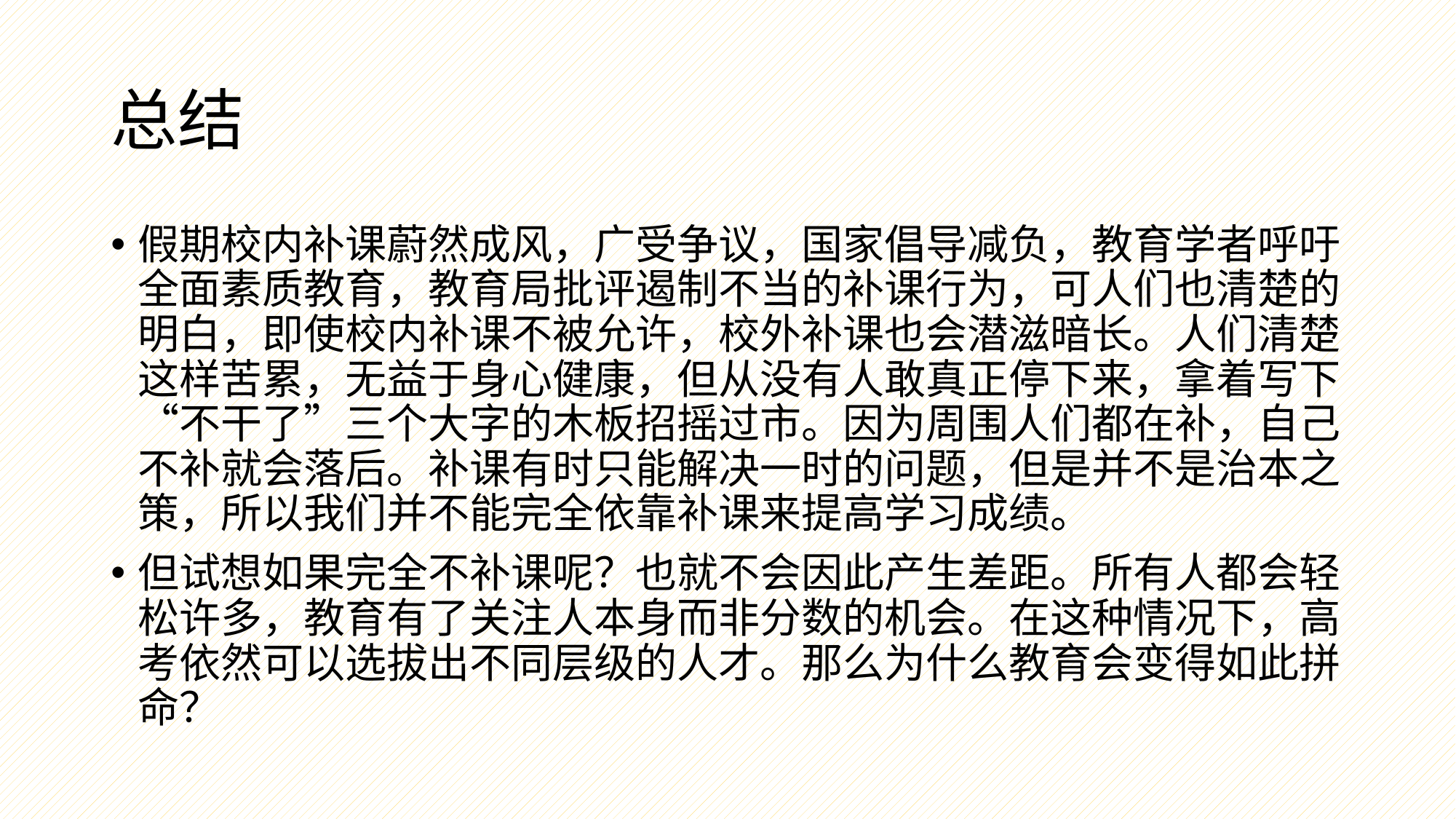

# 总结
假期校内补课蔚然成风，广受争议，国家倡导减负，教育学者呼吁全面素质教育，教育局批评遏制不当的补课行为，可人们也清楚的明白，即使校内补课不被允许，校外补课也会潜滋暗长。人们清楚这样苦累，无益于身心健康，但从没有人敢真正停下来，拿着写下“不干了”三个大字的木板招摇过市。因为周围人们都在补，自己不补就会落后。补课有时只能解决一时的问题，但是并不是治本之策，所以我们并不能完全依靠补课来提高学习成绩。
但试想如果完全不补课呢？也就不会因此产生差距。所有人都会轻松许多，教育有了关注人本身而非分数的机会。在这种情况下，高考依然可以选拔出不同层级的人才。那么为什么教育会变得如此拼命？